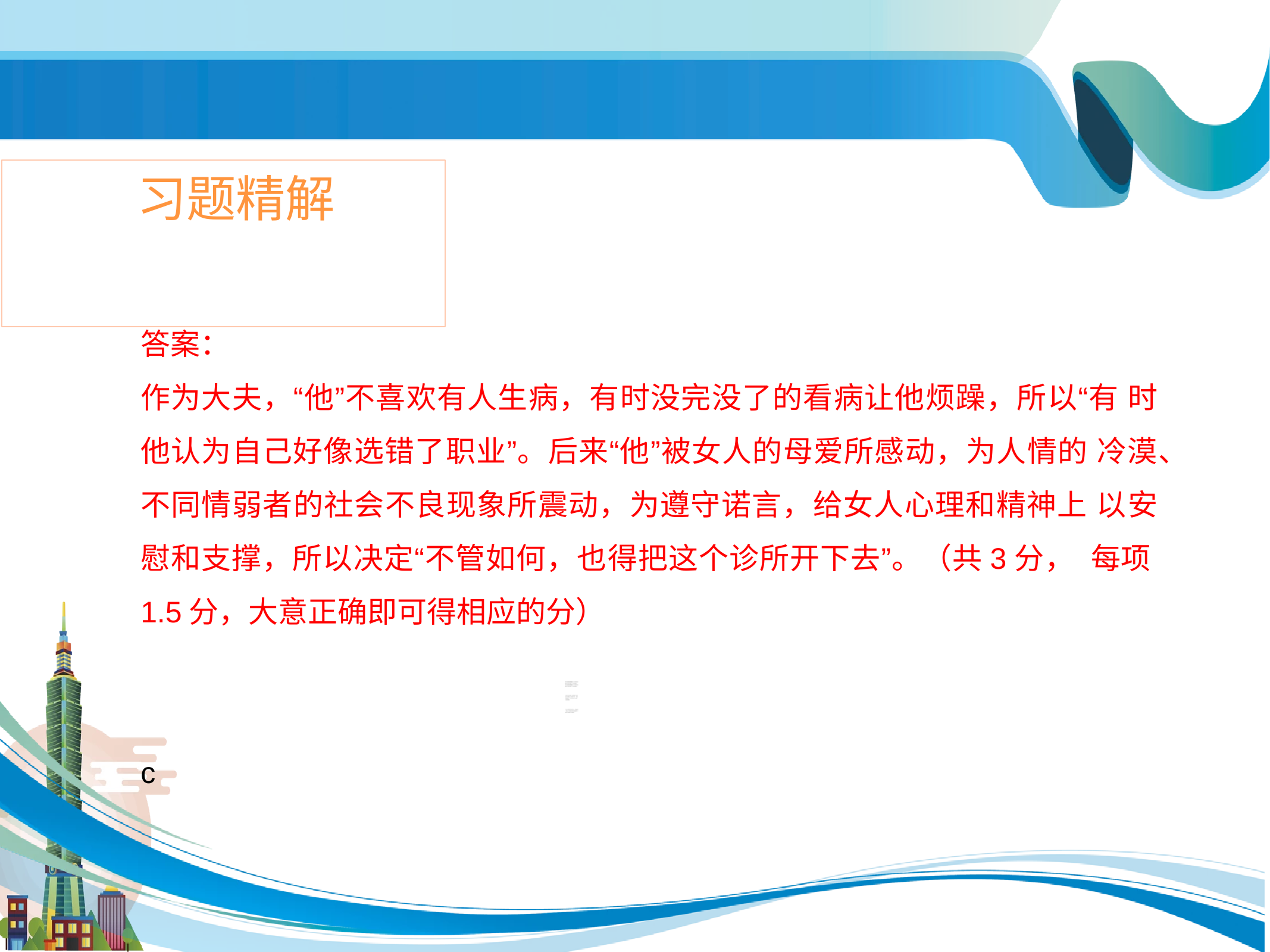

# 习题精解
答案：
作为大夫，“他”不喜欢有人生病，有时没完没了的看病让他烦躁，所以“有 时他认为自己好像选错了职业”。后来“他”被女人的母爱所感动，为人情的 冷漠、不同情弱者的社会不良现象所震动，为遵守诺言，给女人心理和精神上 以安慰和支撑，所以决定“不管如何，也得把这个诊所开下去”。（共3分，  每项1.5分，大意正确即可得相应的分）
c